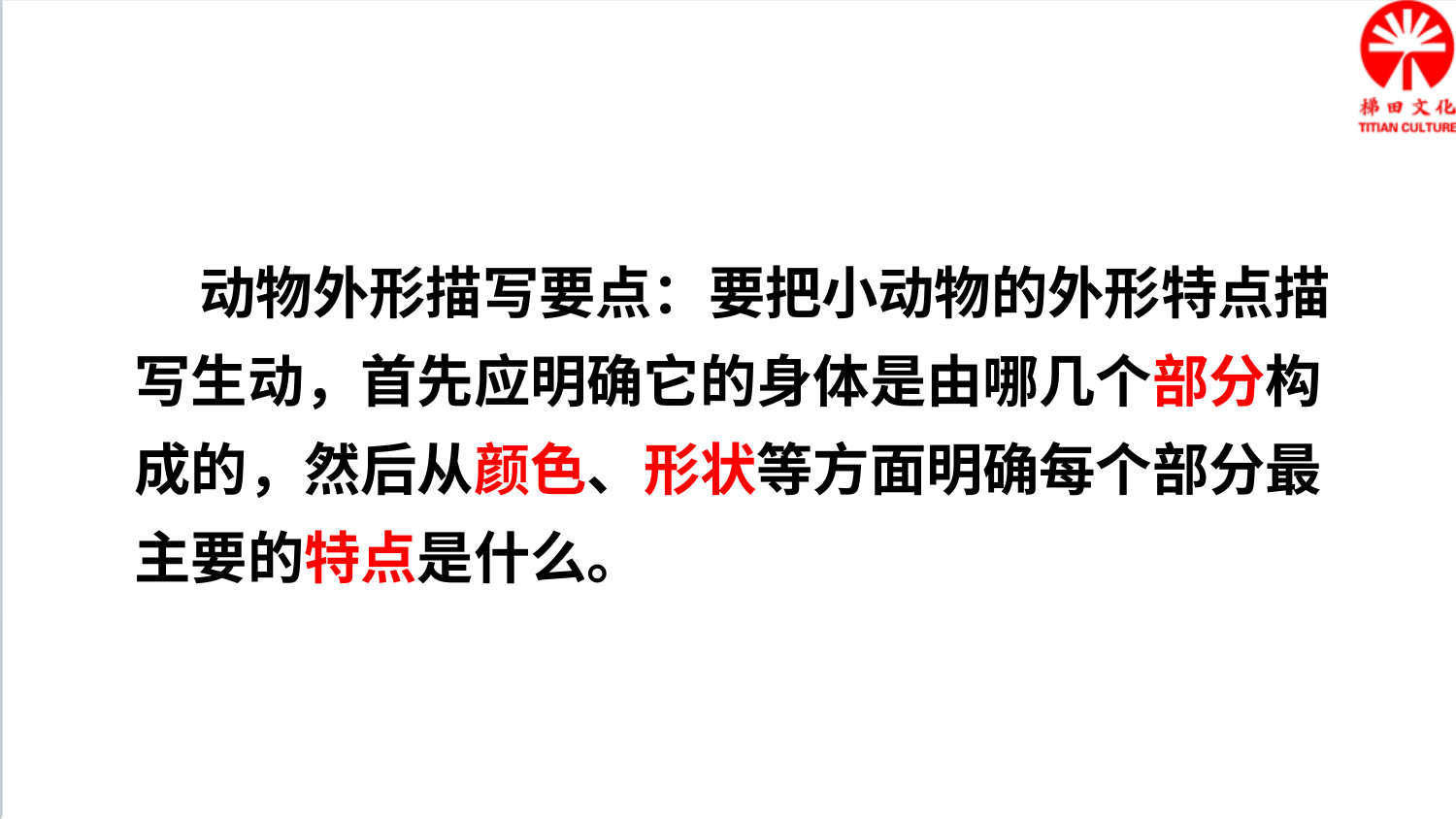

动物外形描写要点：要把小动物的外形特点描写生动，首先应明确它的身体是由哪几个部分构成的，然后从颜色、形状等方面明确每个部分最主要的特点是什么。